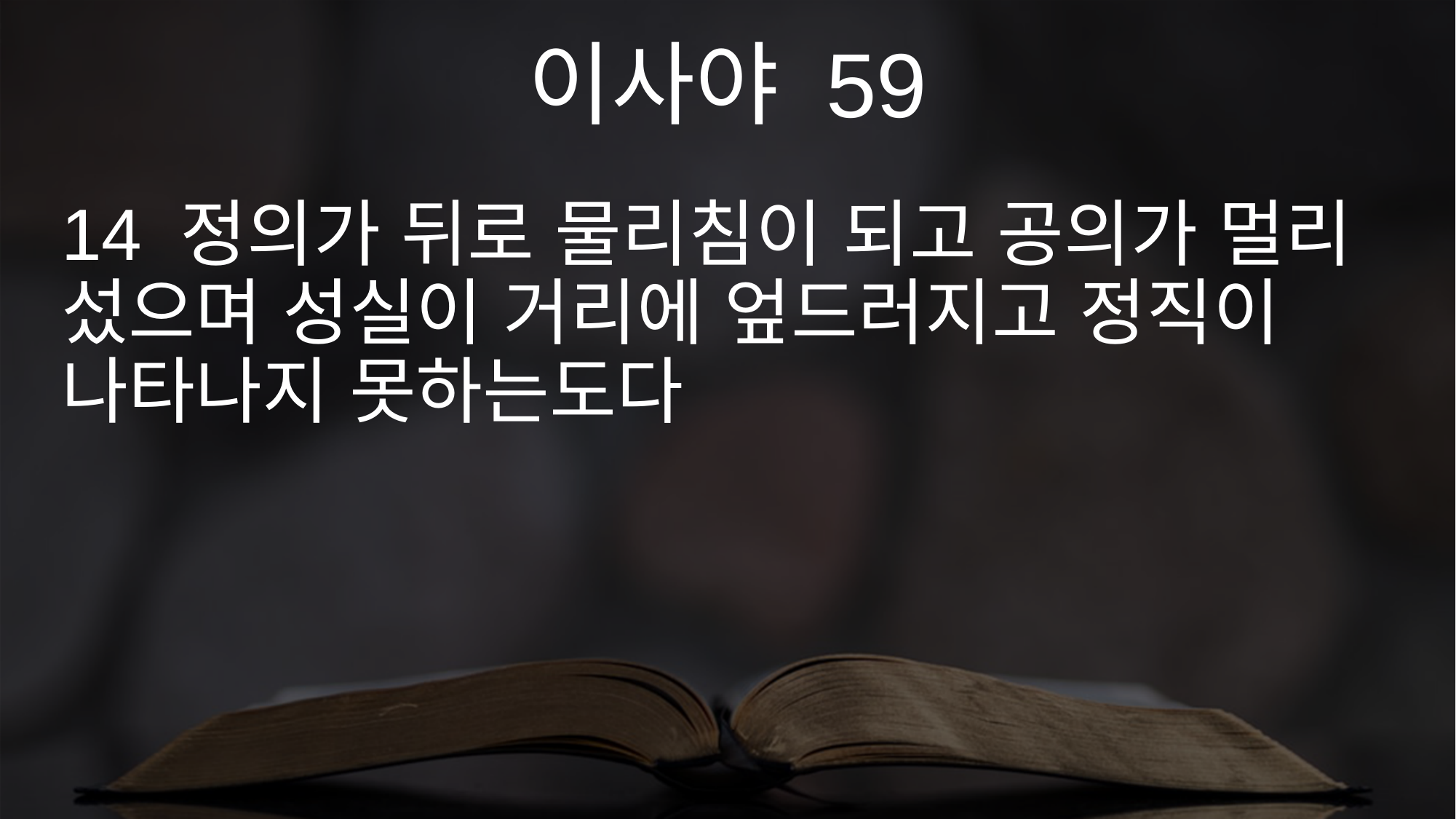

이사야 59
14 정의가 뒤로 물리침이 되고 공의가 멀리 섰으며 성실이 거리에 엎드러지고 정직이 나타나지 못하는도다